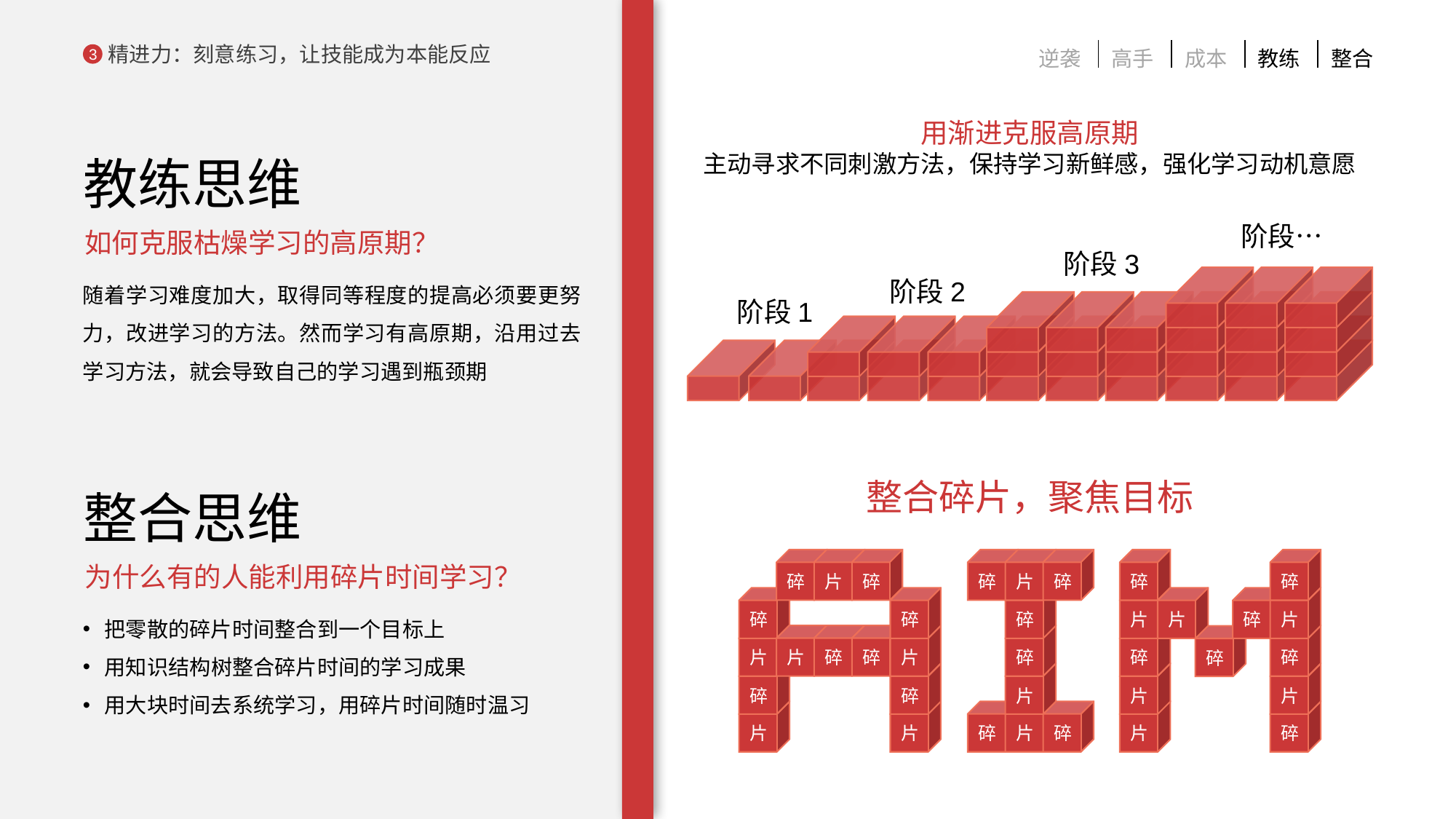

| 逆袭 | 高手 | 成本 | 教练 | 整合 |
| --- | --- | --- | --- | --- |
精进力：刻意练习，让技能成为本能反应
3
用渐进克服高原期
主动寻求不同刺激方法，保持学习新鲜感，强化学习动机意愿
教练思维
阶段…
如何克服枯燥学习的高原期？
阶段3

随着学习难度加大，取得同等程度的提高必须要更努力，改进学习的方法。然而学习有高原期，沿用过去学习方法，就会导致自己的学习遇到瓶颈期
阶段2
阶段1
整合碎片，聚焦目标
整合思维
碎
片
碎
碎
片
碎
碎
碎
碎
碎
碎
片
片
碎
片
片
片
碎
碎
片
碎
碎
碎
碎
碎
碎
片
片
片
碎
碎
片
片
片
片
碎
为什么有的人能利用碎片时间学习？
把零散的碎片时间整合到一个目标上
用知识结构树整合碎片时间的学习成果
用大块时间去系统学习，用碎片时间随时温习